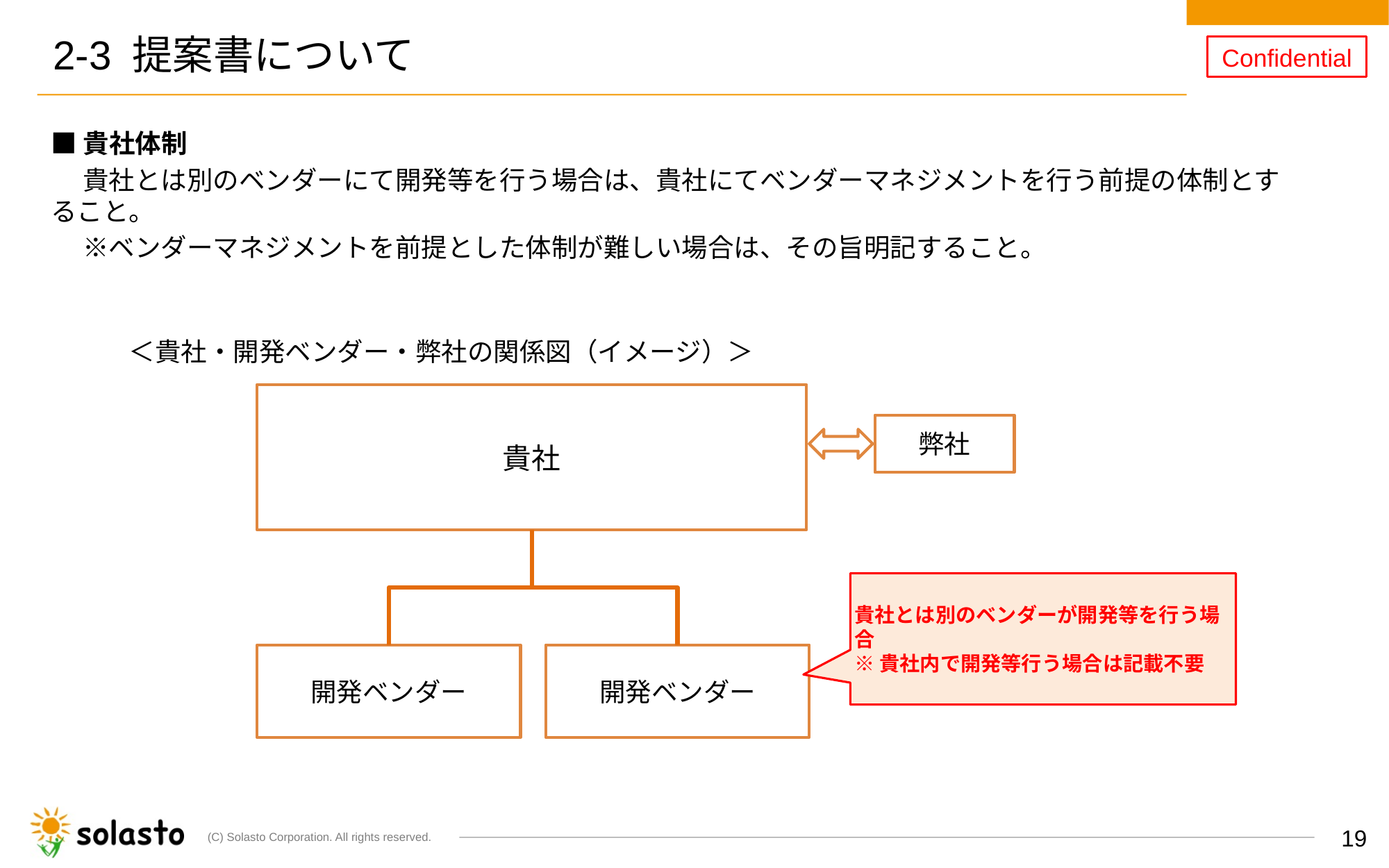

# 2-3 提案書について
■貴社体制
　 貴社とは別のベンダーにて開発等を行う場合は、貴社にてベンダーマネジメントを行う前提の体制とすること。
　 ※ベンダーマネジメントを前提とした体制が難しい場合は、その旨明記すること。

　　　＜貴社・開発ベンダー・弊社の関係図（イメージ）＞
貴社
弊社

貴社とは別のベンダーが開発等を行う場合
※貴社内で開発等行う場合は記載不要
開発ベンダー
開発ベンダー